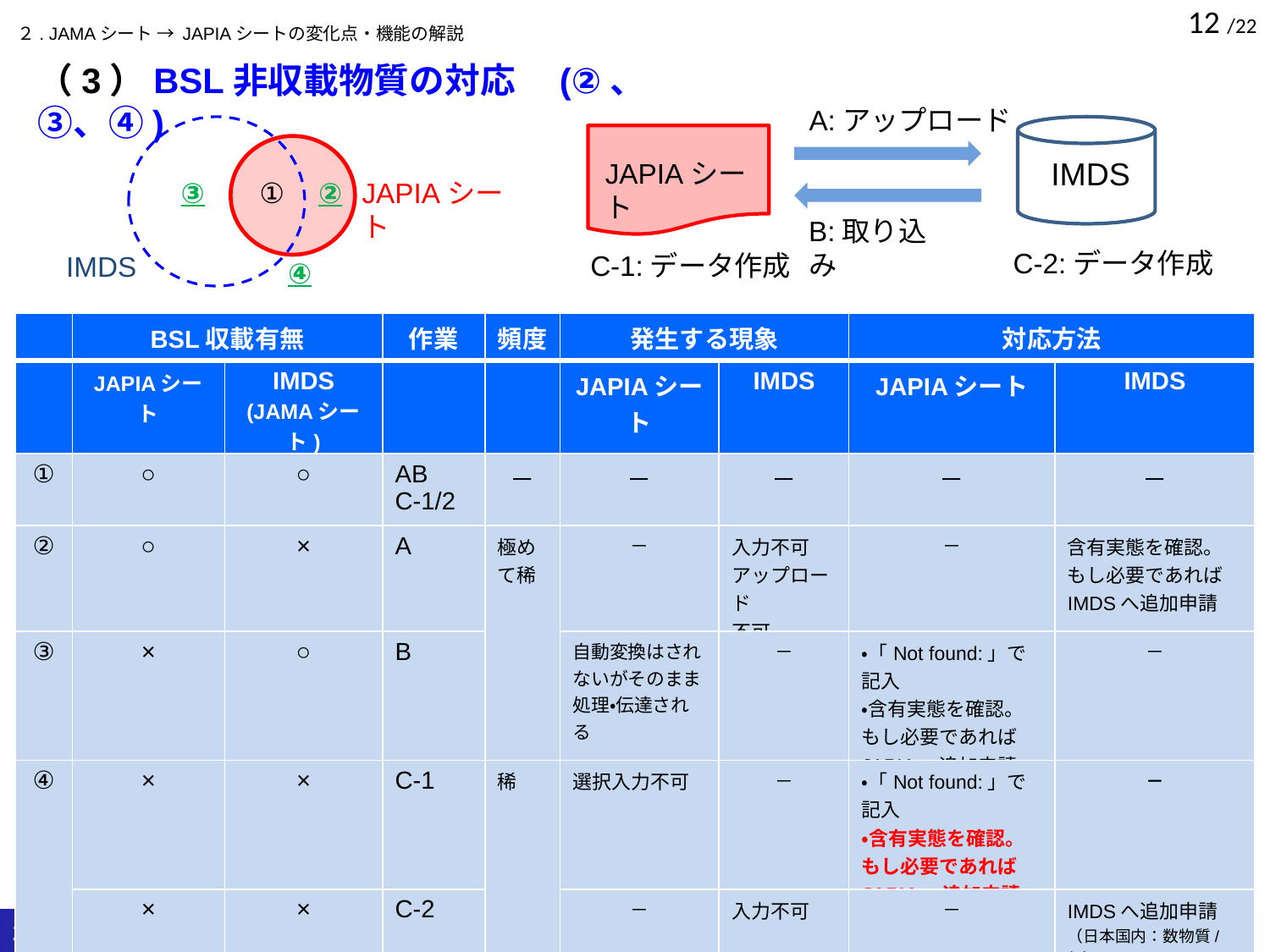

２. JAMAシート → JAPIAシートの変化点・機能の解説
（3）BSL非収載物質の対応　(②、③、④)
A:アップロード

IMDS
JAPIAシート
③
①
②
JAPIAシート

B:取り込み
C-2:データ作成
C-1:データ作成
IMDS
④
|  | BSL収載有無 |  | 作業 | 頻度 | 発生する現象 |  | 対応方法 |  |
| --- | --- | --- | --- | --- | --- | --- | --- | --- |
|  | JAPIAシート | IMDS (JAMAシート) |  |  | JAPIAシート | IMDS | JAPIAシート | IMDS |
| ① | ○ | ○ | AB C-1/2 | － | － | － | － | － |
| ② | ○ | × | A | 極めて稀 | － | 入力不可 アップロード 不可 | － | 含有実態を確認。もし必要であればIMDSへ追加申請 |
| ③ | × | ○ | B |  | 自動変換はされないがそのまま処理・伝達される | － | ・「Not found:」で記入 ・含有実態を確認。もし必要であればJAPIAへ追加申請 | － |
| ④ | × | × | C-1 | 稀 | 選択入力不可 | － | ・「Not found:」で記入 ・含有実態を確認。もし必要であればJAPIAへ追加申請 | － |
|  | × | × | C-2 |  | － | 入力不可 | － | IMDSへ追加申請 （日本国内：数物質/年） |